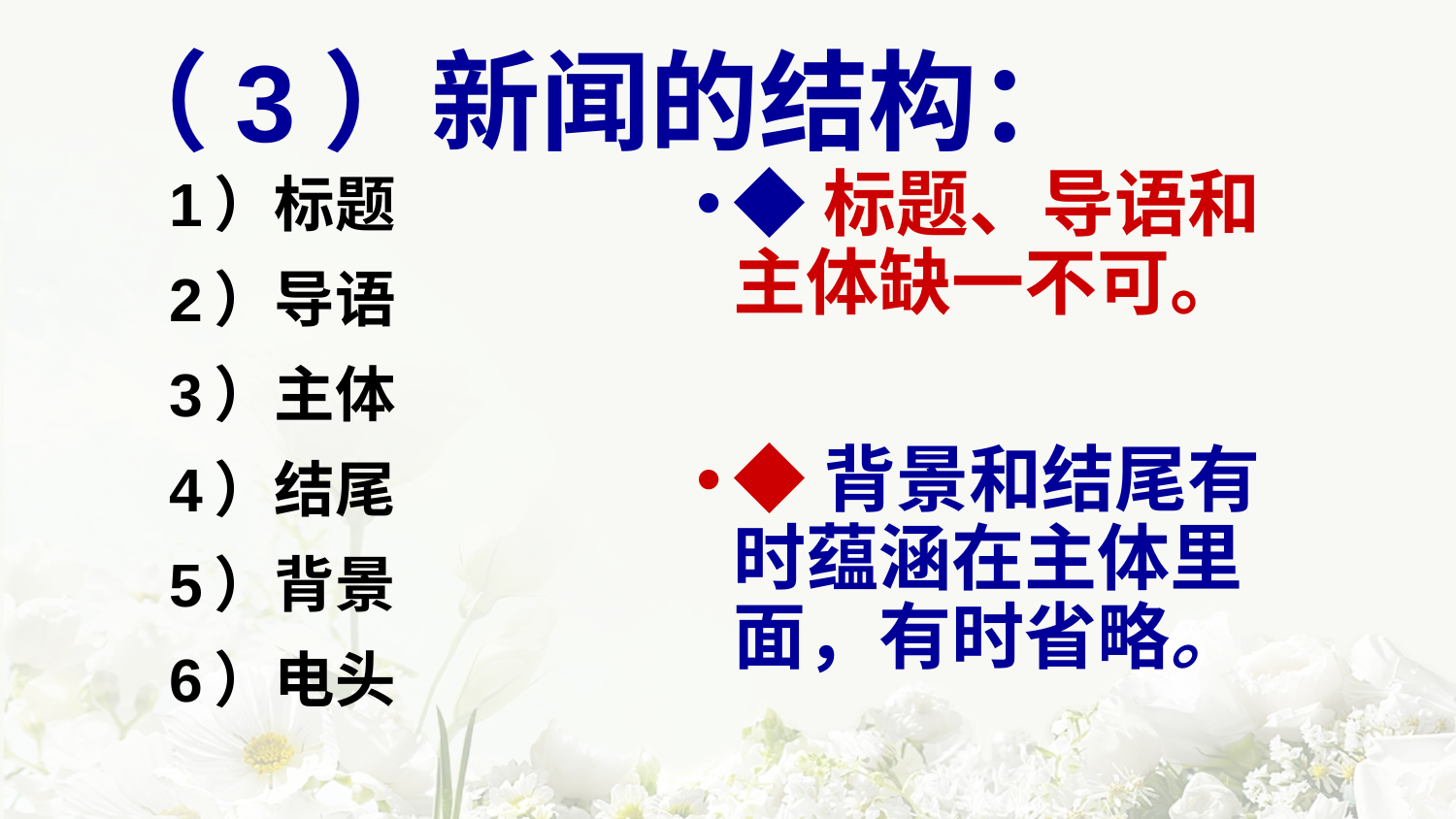

# （3）新闻的结构：
1）标题
2）导语
3）主体
4）结尾
5）背景
6）电头
◆标题、导语和主体缺一不可。

◆背景和结尾有时蕴涵在主体里面，有时省略。